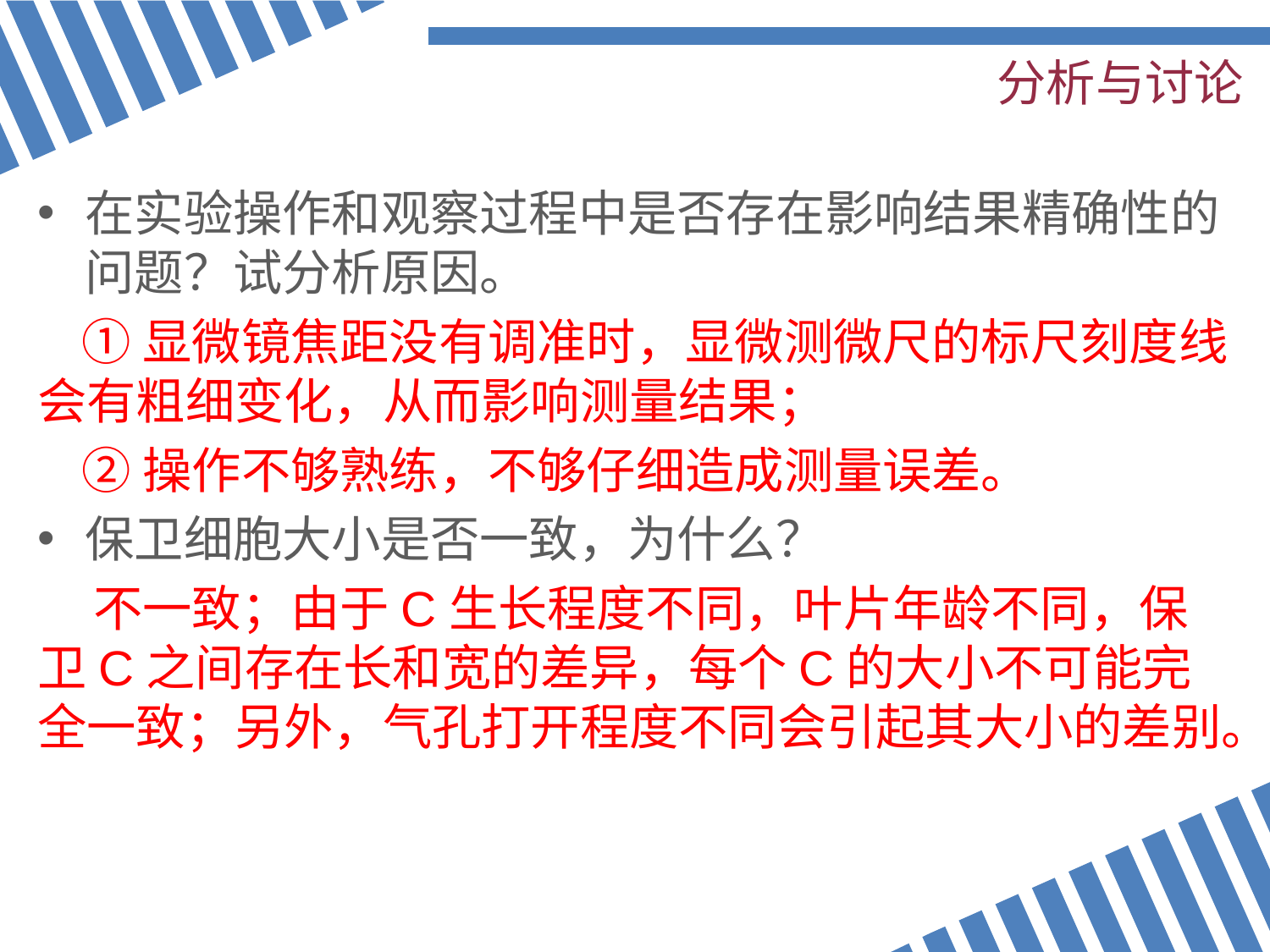

# 分析与讨论
在实验操作和观察过程中是否存在影响结果精确性的问题？试分析原因。
    ①显微镜焦距没有调准时，显微测微尺的标尺刻度线会有粗细变化，从而影响测量结果；
    ②操作不够熟练，不够仔细造成测量误差。
保卫细胞大小是否一致，为什么？
    不一致；由于C生长程度不同，叶片年龄不同，保卫C之间存在长和宽的差异，每个C的大小不可能完全一致；另外，气孔打开程度不同会引起其大小的差别。